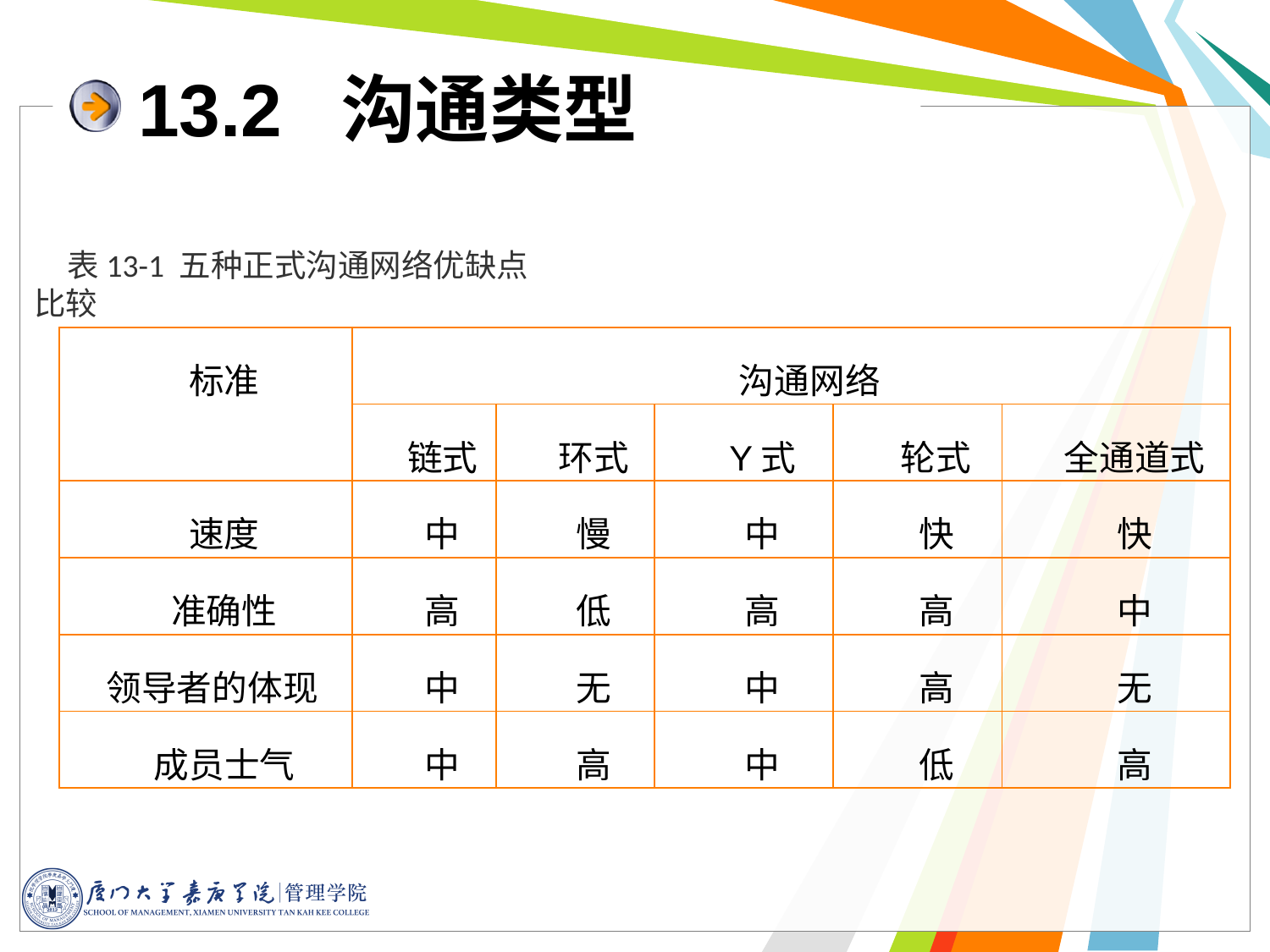

# 13.2  沟通类型
表13-1 五种正式沟通网络优缺点比较
| 标准 | 沟通网络 |  |  |  |  |
| --- | --- | --- | --- | --- | --- |
|  | 链式 | 环式 | Y式 | 轮式 | 全通道式 |
| 速度 | 中 | 慢 | 中 | 快 | 快 |
| 准确性 | 高 | 低 | 高 | 高 | 中 |
| 领导者的体现 | 中 | 无 | 中 | 高 | 无 |
| 成员士气 | 中 | 高 | 中 | 低 | 高 |